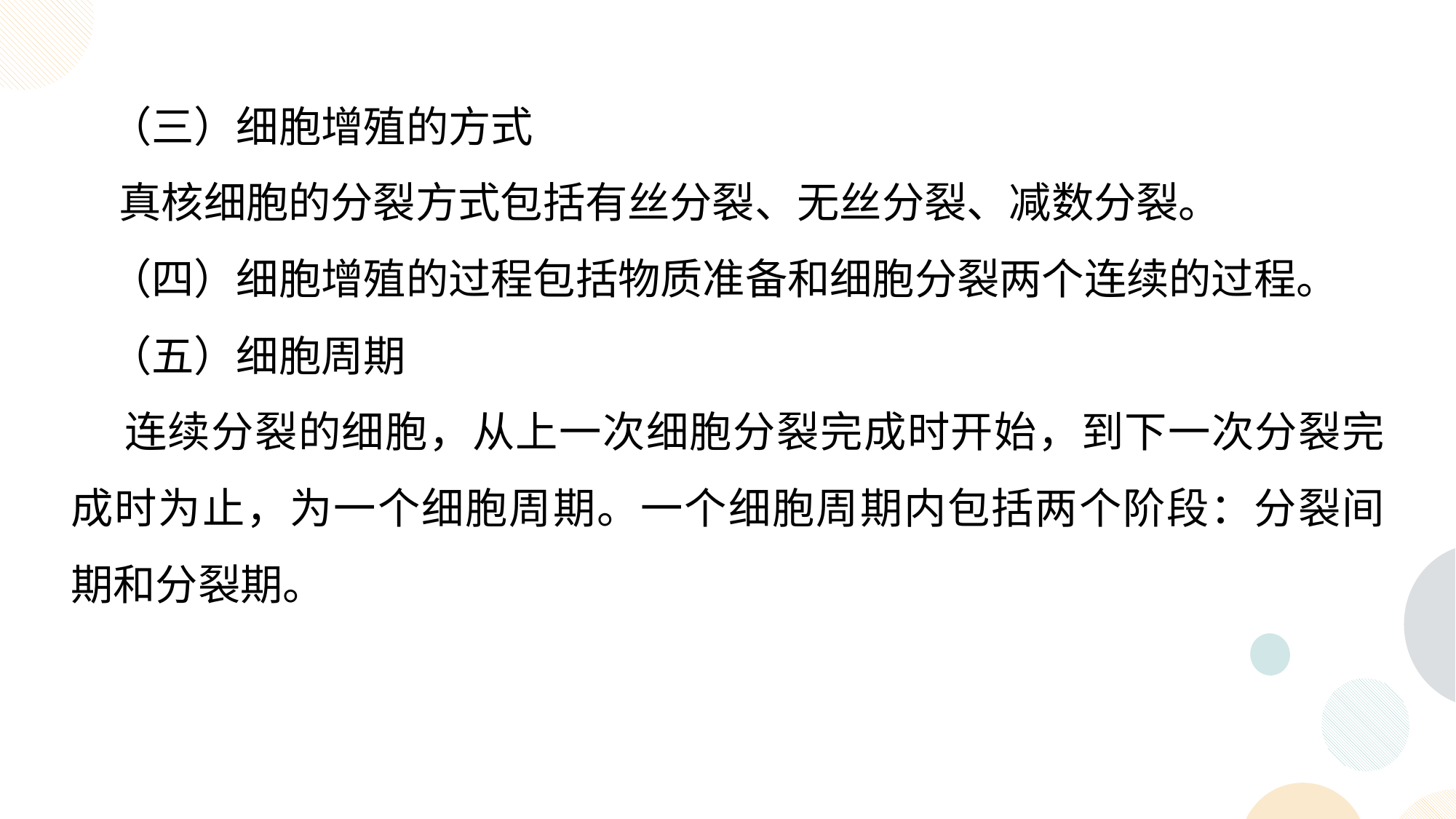

（三）细胞增殖的方式
    真核细胞的分裂方式包括有丝分裂、无丝分裂、减数分裂。
   （四）细胞增殖的过程包括物质准备和细胞分裂两个连续的过程。
   （五）细胞周期
    连续分裂的细胞，从上一次细胞分裂完成时开始，到下一次分裂完成时为止，为一个细胞周期。一个细胞周期内包括两个阶段：分裂间期和分裂期。